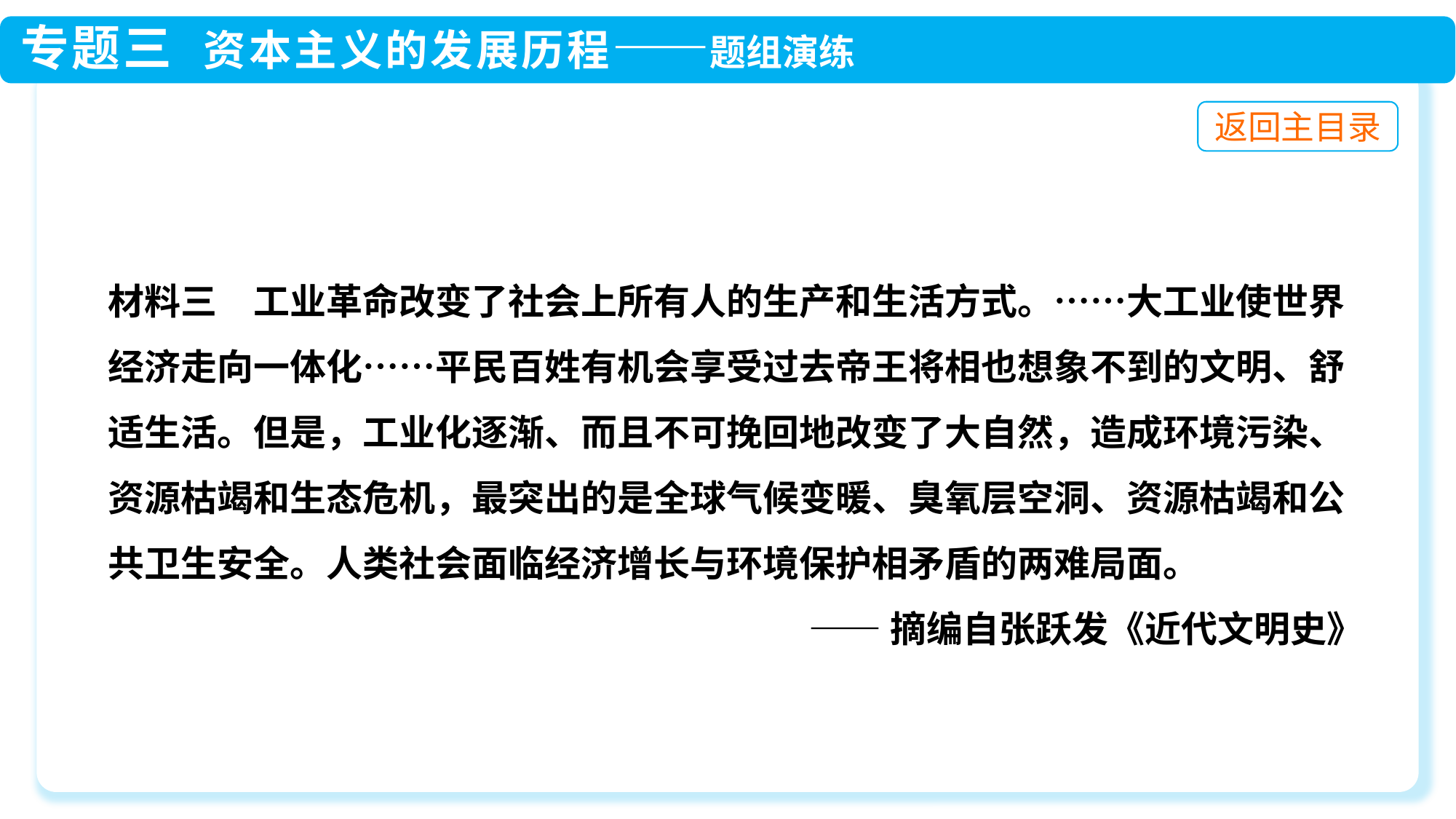

材料三　工业革命改变了社会上所有人的生产和生活方式。……大工业使世界经济走向一体化……平民百姓有机会享受过去帝王将相也想象不到的文明、舒适生活。但是，工业化逐渐、而且不可挽回地改变了大自然，造成环境污染、资源枯竭和生态危机，最突出的是全球气候变暖、臭氧层空洞、资源枯竭和公共卫生安全。人类社会面临经济增长与环境保护相矛盾的两难局面。
                       ——摘编自张跃发《近代文明史》